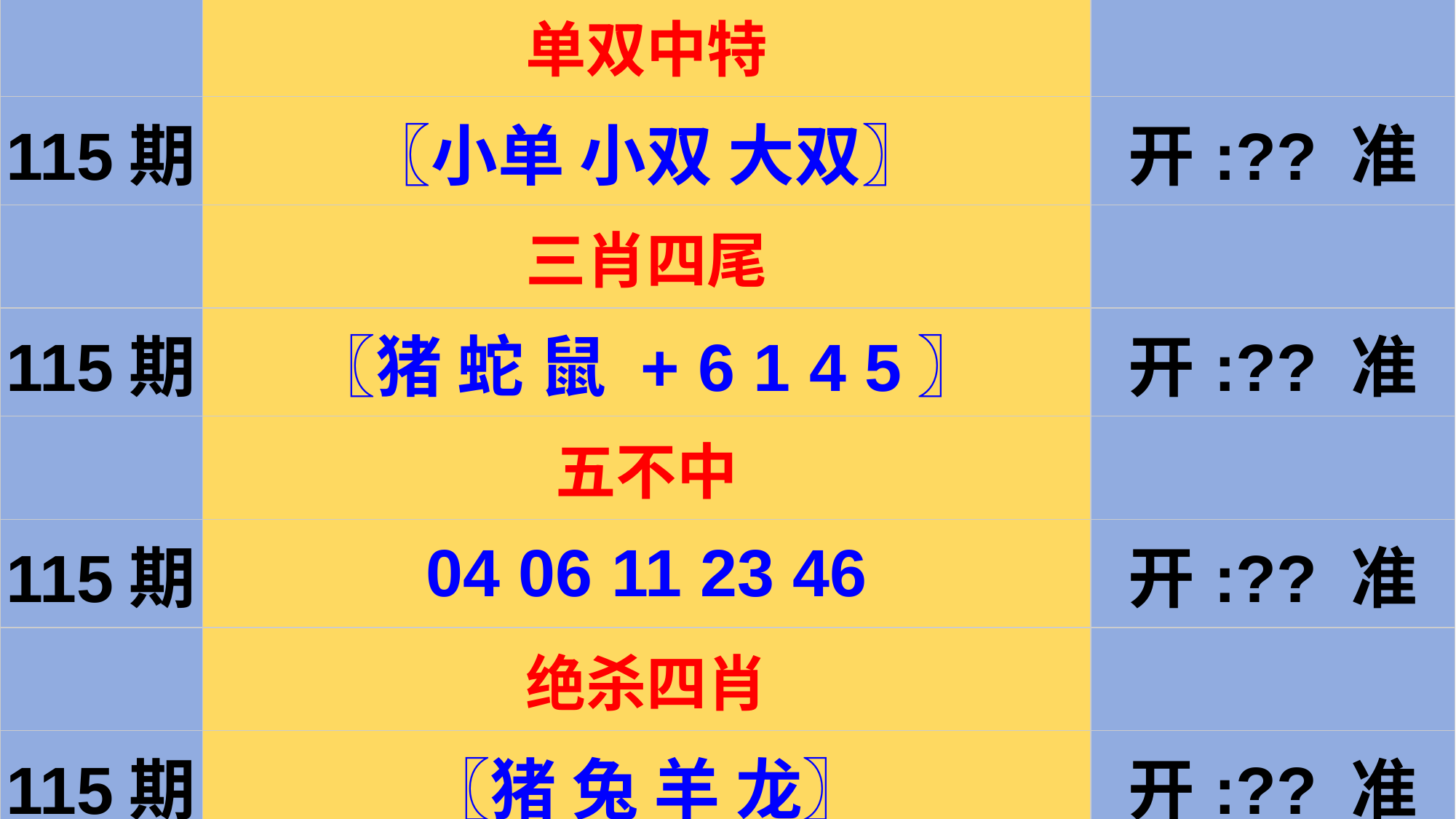

|  | 单双中特 |  |
| --- | --- | --- |
| 115期 | 〖小单 小双 大双〗 | 开:?? 准 |
|  | 三肖四尾 |  |
| 115期 | 〖猪 蛇 鼠 + 6 1 4 5〗 | 开:?? 准 |
|  | 五不中 |  |
| 115期 | 04 06 11 23 46 | 开:?? 准 |
|  | 绝杀四肖 |  |
| 115期 | 〖猪 兔 羊 龙〗 | 开:?? 准 |
#